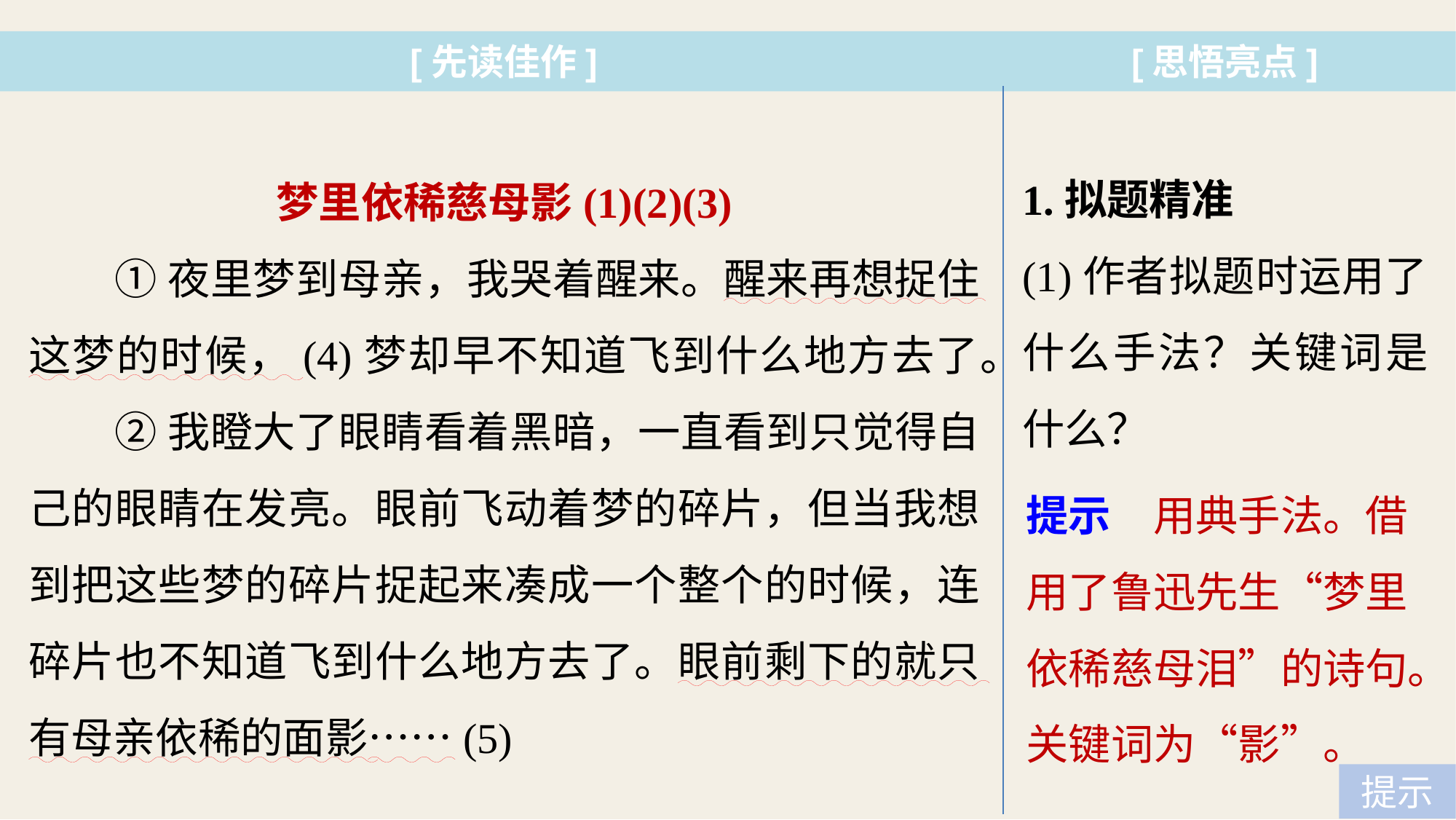

[先读佳作]
[思悟亮点]
1.拟题精准
(1)作者拟题时运用了什么手法？关键词是什么？
梦里依稀慈母影(1)(2)(3)
①夜里梦到母亲，我哭着醒来。醒来再想捉住这梦的时候，(4)梦却早不知道飞到什么地方去了。
②我瞪大了眼睛看着黑暗，一直看到只觉得自己的眼睛在发亮。眼前飞动着梦的碎片，但当我想到把这些梦的碎片捉起来凑成一个整个的时候，连碎片也不知道飞到什么地方去了。眼前剩下的就只有母亲依稀的面影……(5)
提示　用典手法。借用了鲁迅先生“梦里依稀慈母泪”的诗句。
关键词为“影”。
提示